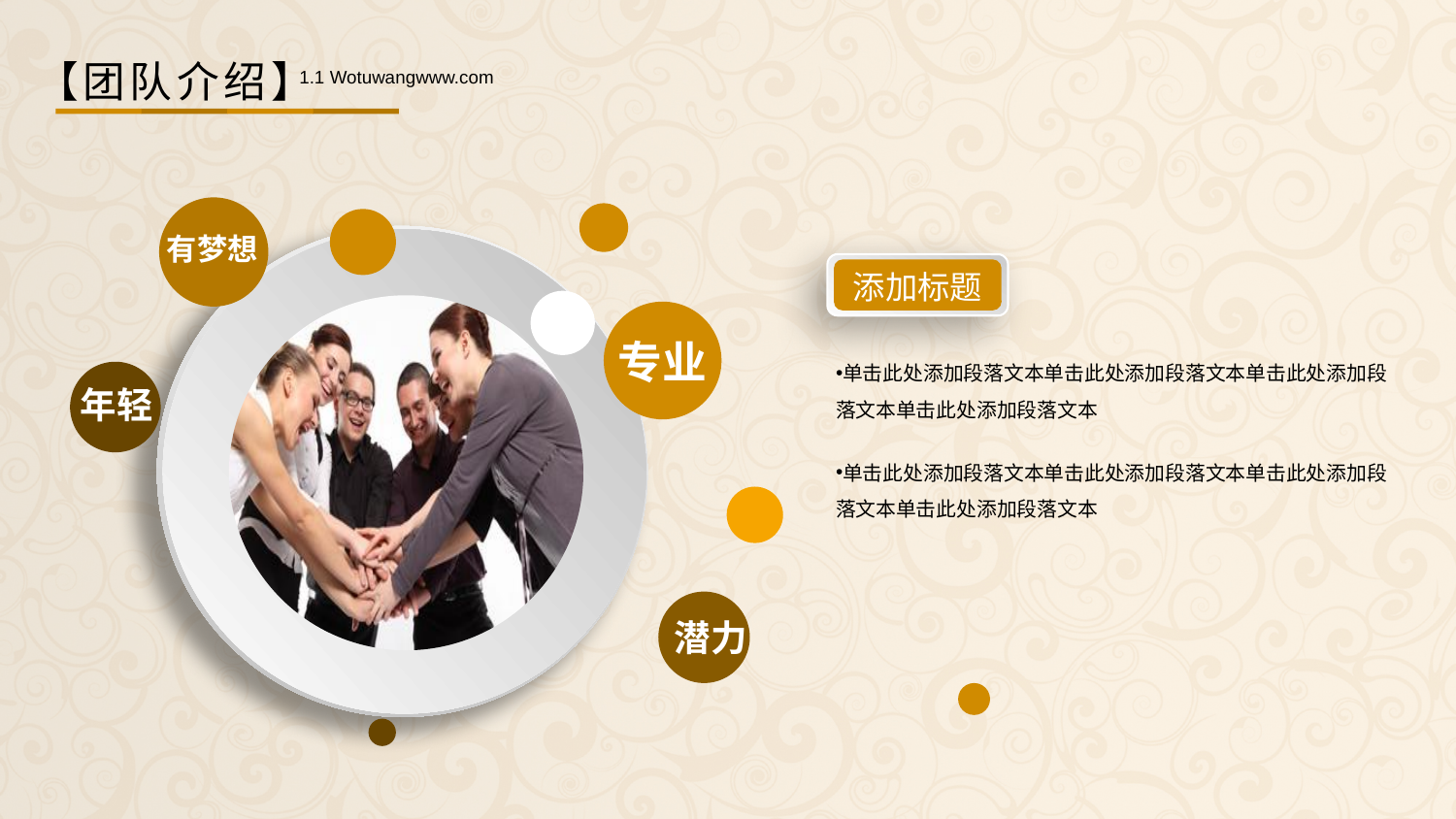

【团队介绍】
1.1 Wotuwangwww.com

有梦想

添加标题

专业
单击此处添加段落文本单击此处添加段落文本单击此处添加段落文本单击此处添加段落文本

年轻
单击此处添加段落文本单击此处添加段落文本单击此处添加段落文本单击此处添加段落文本

潜力